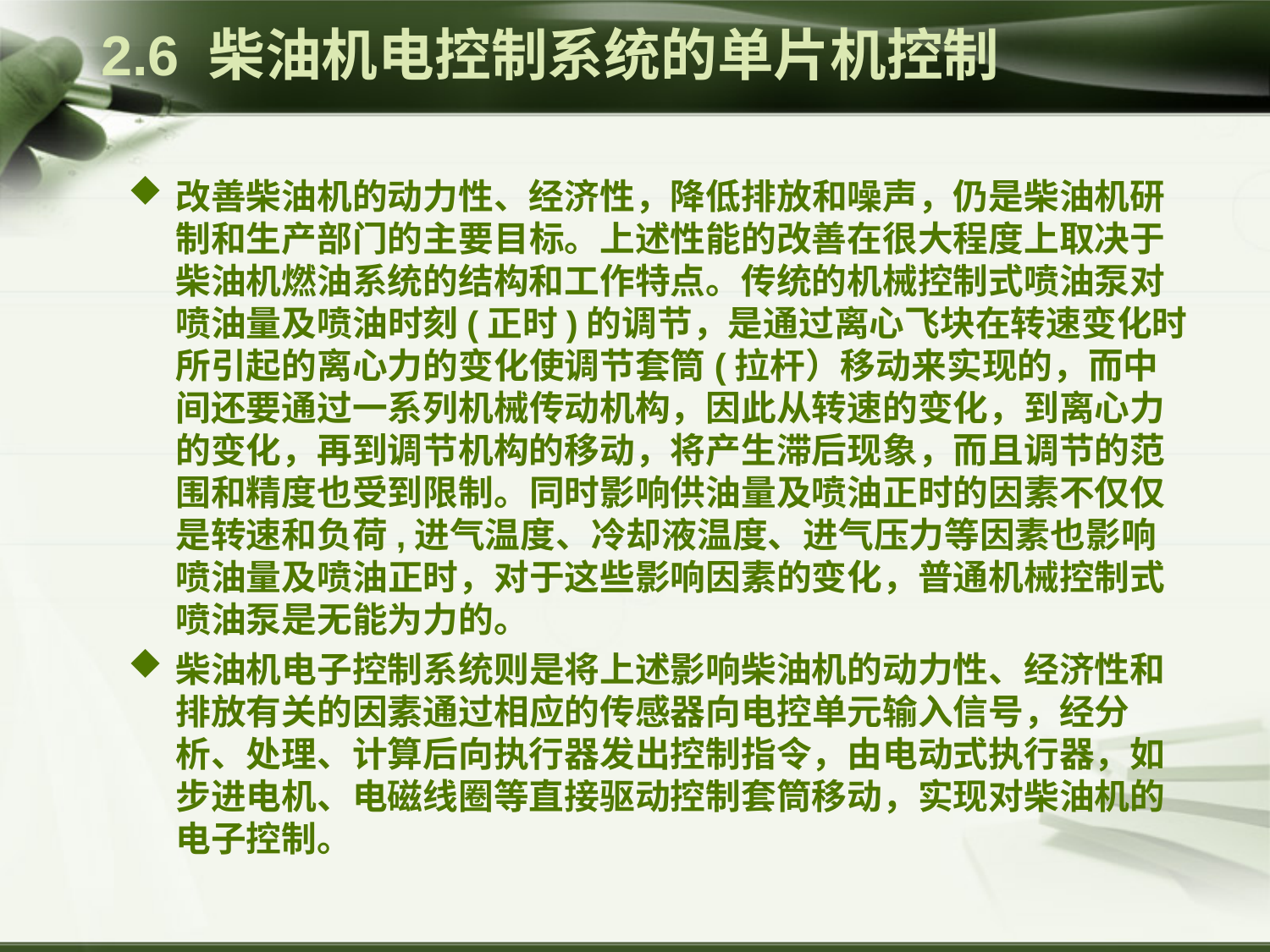

# 2.6 柴油机电控制系统的单片机控制
改善柴油机的动力性、经济性，降低排放和噪声，仍是柴油机研制和生产部门的主要目标。上述性能的改善在很大程度上取决于柴油机燃油系统的结构和工作特点。传统的机械控制式喷油泵对喷油量及喷油时刻(正时)的调节，是通过离心飞块在转速变化时所引起的离心力的变化使调节套筒(拉杆）移动来实现的，而中间还要通过一系列机械传动机构，因此从转速的变化，到离心力的变化，再到调节机构的移动，将产生滞后现象，而且调节的范围和精度也受到限制。同时影响供油量及喷油正时的因素不仅仅是转速和负荷,进气温度、冷却液温度、进气压力等因素也影响喷油量及喷油正时，对于这些影响因素的变化，普通机械控制式喷油泵是无能为力的。
柴油机电子控制系统则是将上述影响柴油机的动力性、经济性和排放有关的因素通过相应的传感器向电控单元输入信号，经分析、处理、计算后向执行器发出控制指令，由电动式执行器，如步进电机、电磁线圈等直接驱动控制套筒移动，实现对柴油机的电子控制。